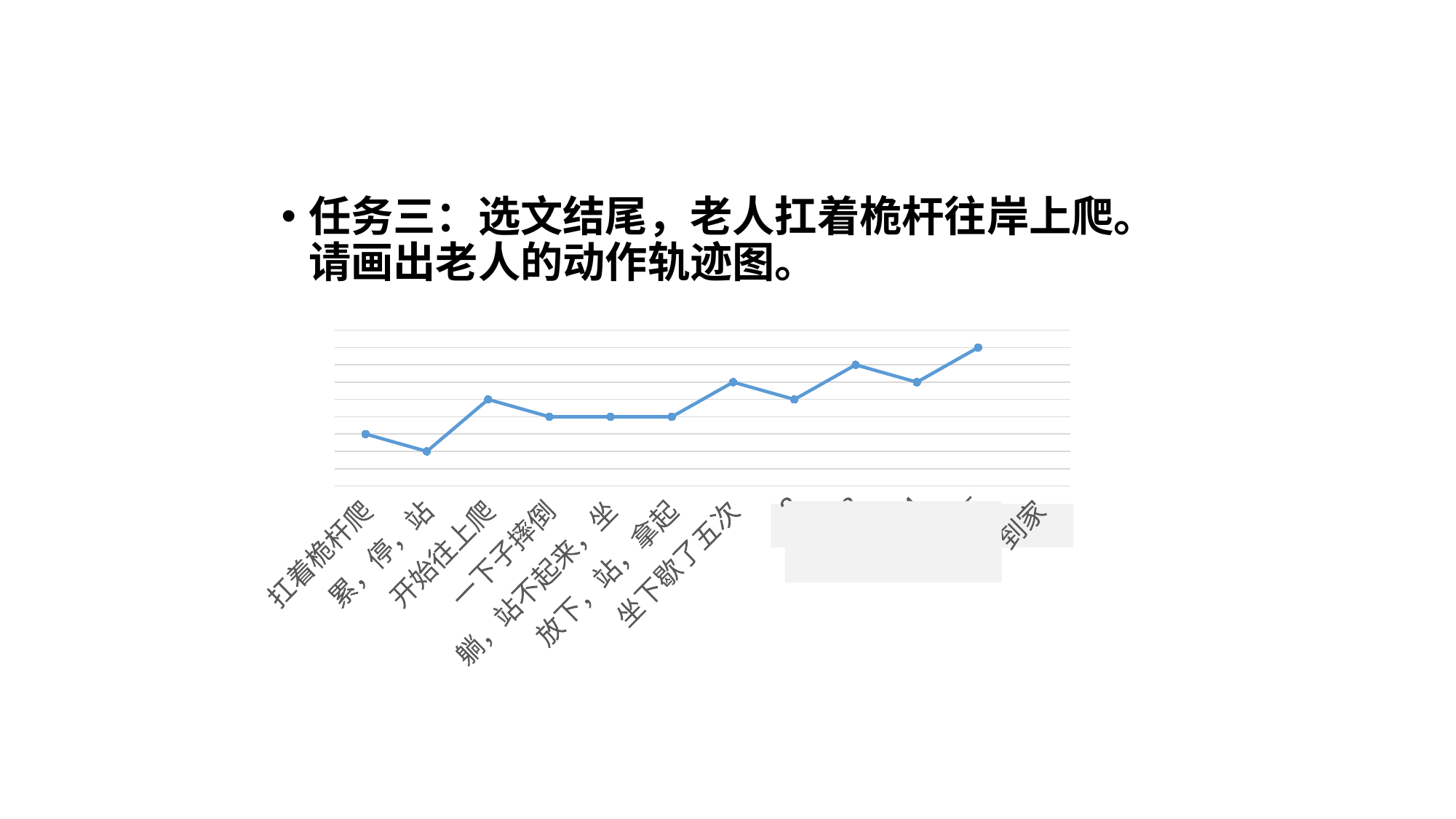

任务三：选文结尾，老人扛着桅杆往岸上爬。请画出老人的动作轨迹图。

### Chart

| Category | 系列 1 |
|---|---|
| 扛着桅杆爬 | 3.0 |
|  累，停，站 | 2.0 |
| 开始往上爬 | 5.0 |
| 一下子摔倒 | 4.0 |
| 躺，站不起来，坐 | 4.0 |
| 放下，站，拿起 | 4.0 |
| 坐下歇了五次 | 6.0 |
| 2 | 5.0 |
| 3 | 7.0 |
| 4 | 6.0 |
| 5 | 8.0 |
| 到家 | None |